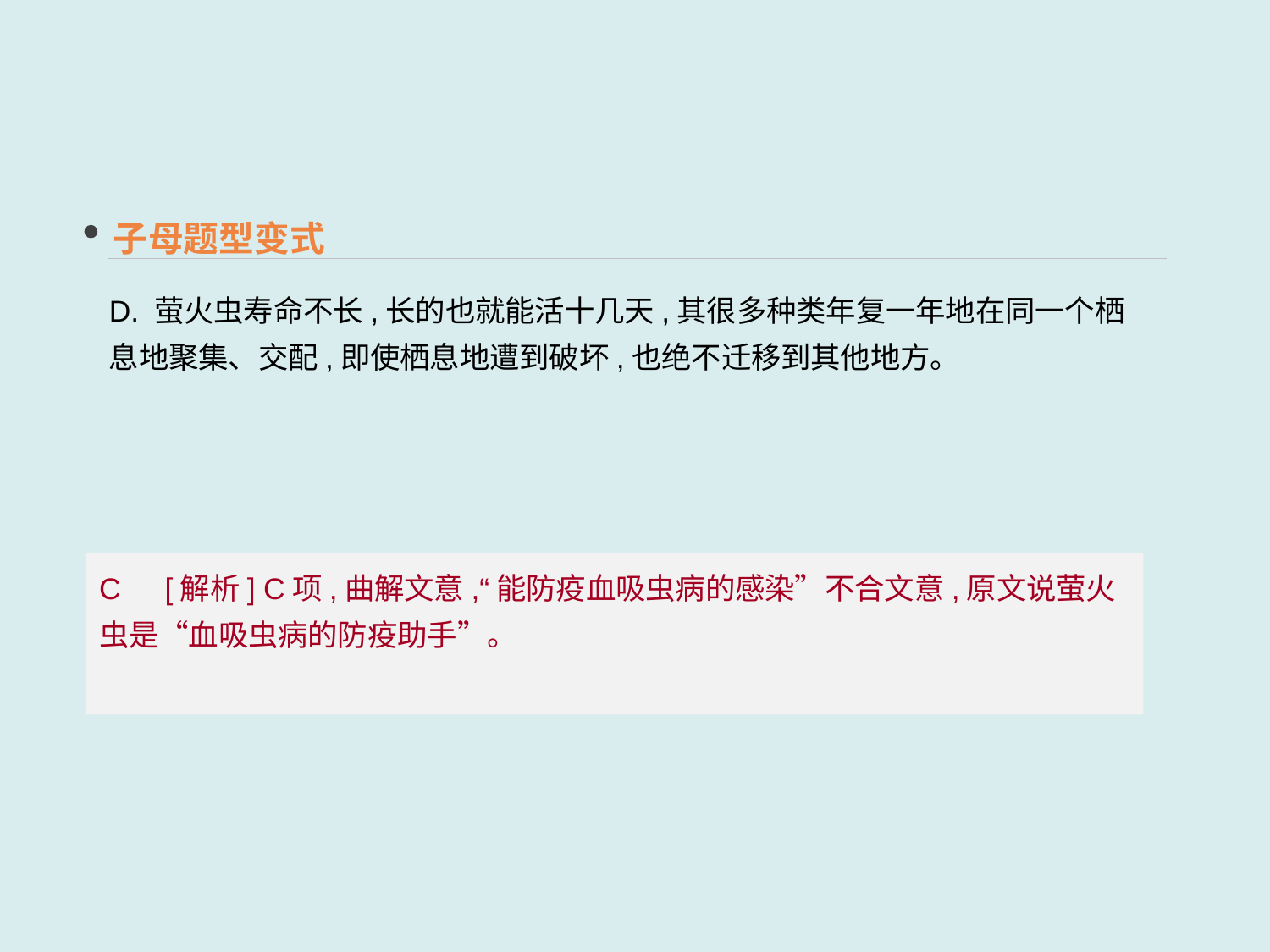

子母题型变式

D. 萤火虫寿命不长,长的也就能活十几天,其很多种类年复一年地在同一个栖息地聚集、交配,即使栖息地遭到破坏,也绝不迁移到其他地方。

C　[解析] C项,曲解文意,“能防疫血吸虫病的感染”不合文意,原文说萤火虫是“血吸虫病的防疫助手”。